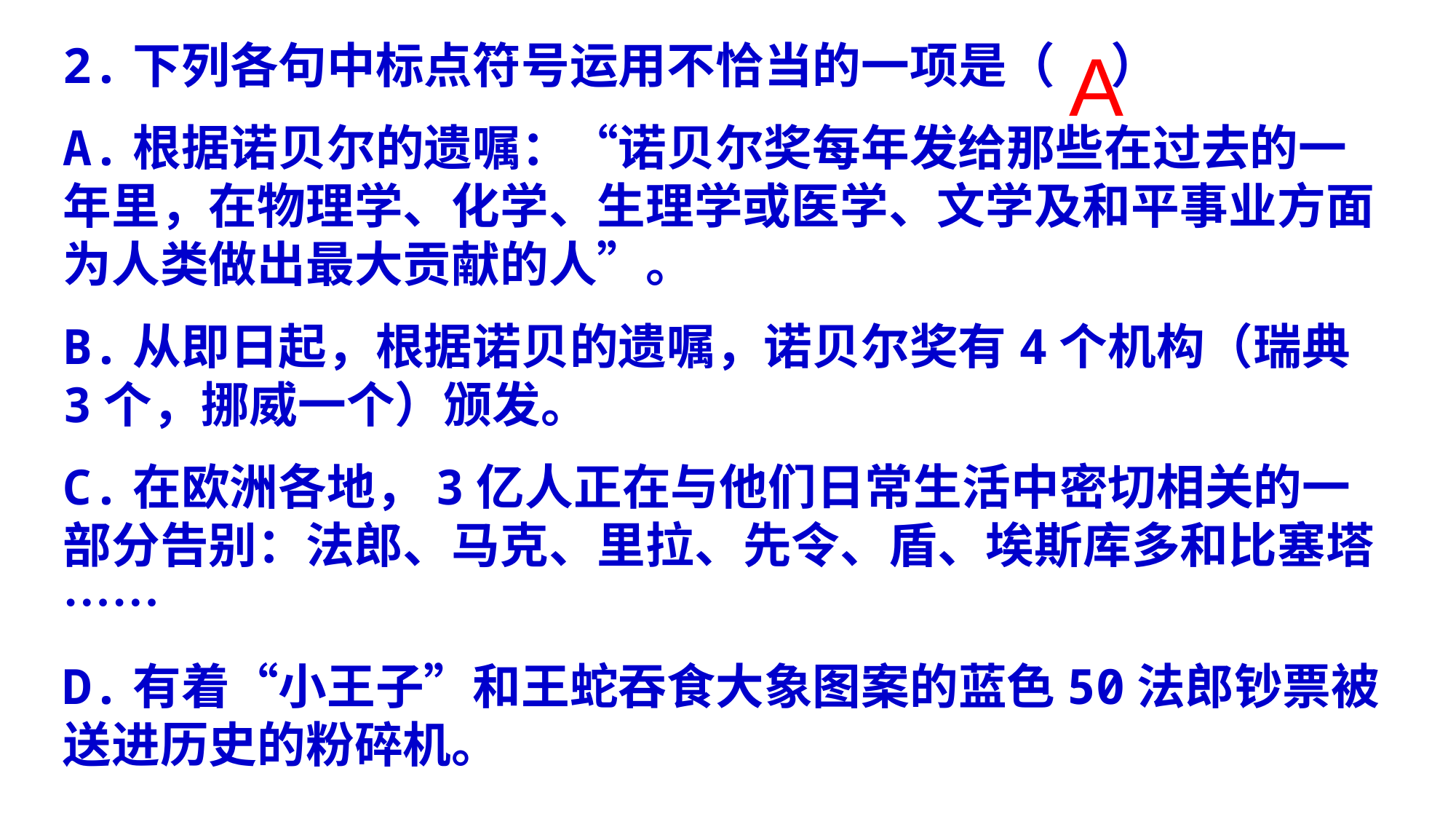

2.下列各句中标点符号运用不恰当的一项是（     ）
A.根据诺贝尔的遗嘱：“诺贝尔奖每年发给那些在过去的一年里，在物理学、化学、生理学或医学、文学及和平事业方面为人类做出最大贡献的人”。
B.从即日起，根据诺贝的遗嘱，诺贝尔奖有4个机构（瑞典3个，挪威一个）颁发。
C.在欧洲各地，3亿人正在与他们日常生活中密切相关的一部分告别：法郎、马克、里拉、先令、盾、埃斯库多和比塞塔……
D.有着“小王子”和王蛇吞食大象图案的蓝色50法郎钞票被送进历史的粉碎机。
A